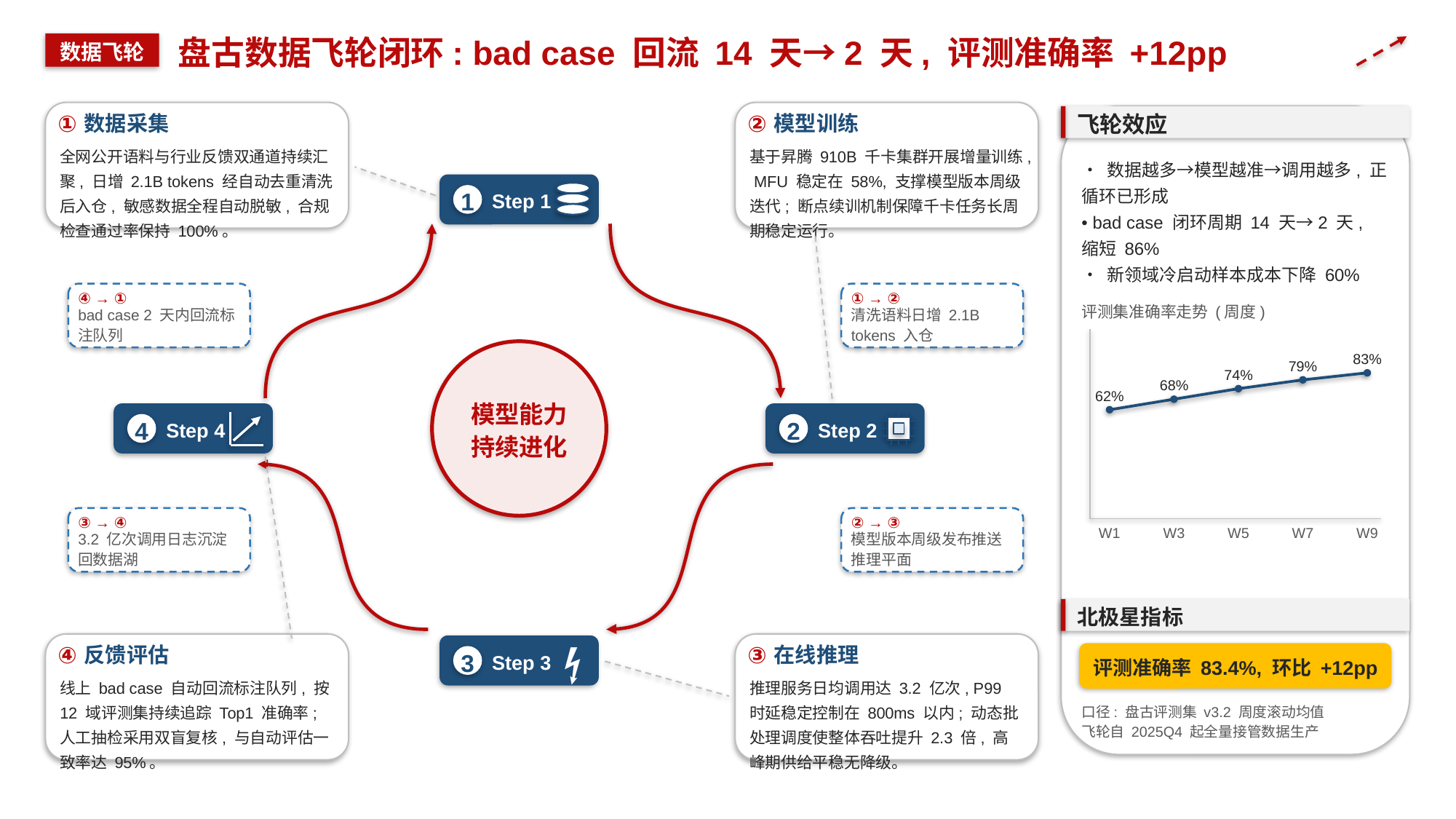

盘古数据飞轮闭环: bad case 回流 14 天→2 天, 评测准确率 +12pp

数据飞轮

①
②

飞轮效应
数据采集
模型训练
全网公开语料与行业反馈双通道持续汇聚, 日增 2.1B tokens 经自动去重清洗后入仓, 敏感数据全程自动脱敏, 合规检查通过率保持 100%。
基于昇腾 910B 千卡集群开展增量训练, MFU 稳定在 58%, 支撑模型版本周级迭代; 断点续训机制保障千卡任务长周期稳定运行。
• 数据越多→模型越准→调用越多, 正循环已形成
• bad case 闭环周期 14 天→2 天, 缩短 86%
• 新领域冷启动样本成本下降 60%

Step 1

1

④ → ①
① → ②
评测集准确率走势 (周度)
bad case 2 天内回流标注队列
清洗语料日增 2.1B tokens 入仓

83%
79%
74%

68%

62%

模型能力
持续进化

Step 4

Step 2

4
2

③ → ④
② → ③
W1
W3
W5
W7
W9
3.2 亿次调用日志沉淀回数据湖
模型版本周级发布推送推理平面

北极星指标
⚡

Step 3
④
③
反馈评估
在线推理

评测准确率 83.4%, 环比 +12pp
3

线上 bad case 自动回流标注队列, 按 12 域评测集持续追踪 Top1 准确率; 人工抽检采用双盲复核, 与自动评估一致率达 95%。
推理服务日均调用达 3.2 亿次, P99 时延稳定控制在 800ms 以内; 动态批处理调度使整体吞吐提升 2.3 倍, 高峰期供给平稳无降级。
口径: 盘古评测集 v3.2 周度滚动均值
飞轮自 2025Q4 起全量接管数据生产